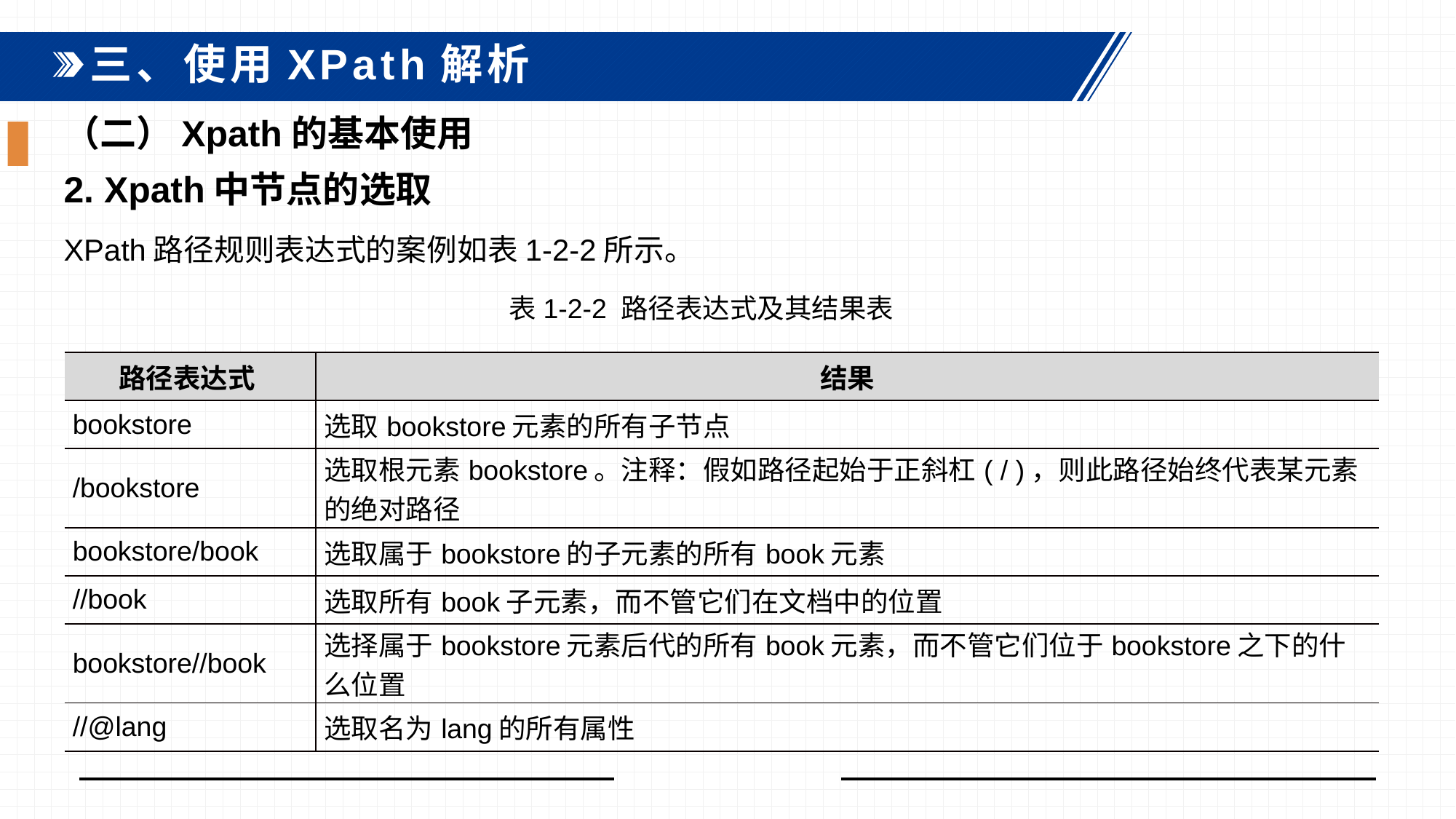

三、使用XPath解析
（二）Xpath的基本使用

2. Xpath中节点的选取
XPath路径规则表达式的案例如表1-2-2所示。

表1-2-2 路径表达式及其结果表
| 路径表达式 | 结果 |
| --- | --- |
| bookstore | 选取bookstore元素的所有子节点 |
| /bookstore | 选取根元素bookstore。注释：假如路径起始于正斜杠( / )，则此路径始终代表某元素的绝对路径 |
| bookstore/book | 选取属于bookstore的子元素的所有book元素 |
| //book | 选取所有book子元素，而不管它们在文档中的位置 |
| bookstore//book | 选择属于bookstore元素后代的所有book元素，而不管它们位于bookstore之下的什么位置 |
| //@lang | 选取名为lang的所有属性 |